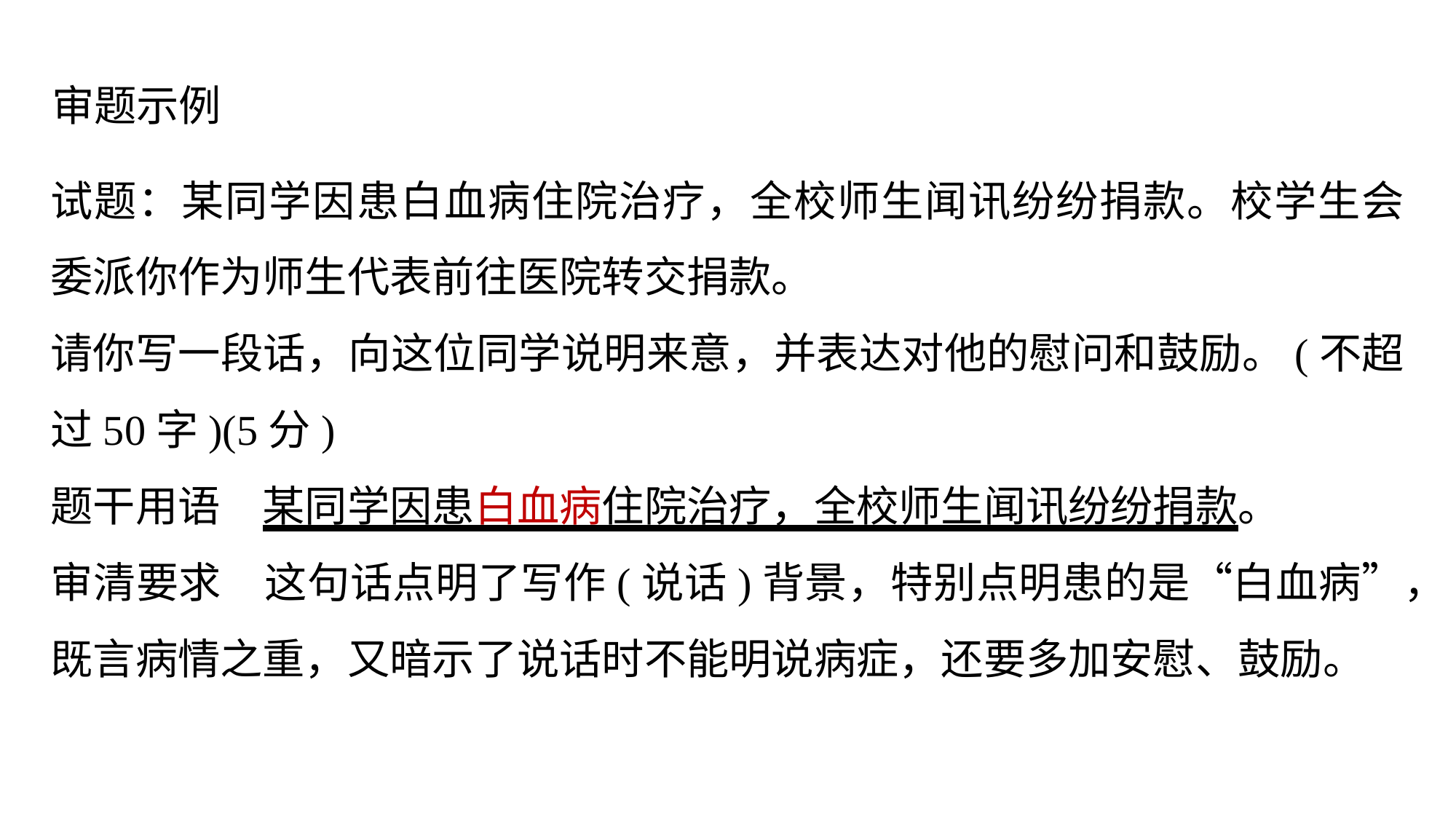

审题示例
试题：某同学因患白血病住院治疗，全校师生闻讯纷纷捐款。校学生会委派你作为师生代表前往医院转交捐款。
请你写一段话，向这位同学说明来意，并表达对他的慰问和鼓励。(不超过50字)(5分)
题干用语　某同学因患白血病住院治疗，全校师生闻讯纷纷捐款。
审清要求　这句话点明了写作(说话)背景，特别点明患的是“白血病”，既言病情之重，又暗示了说话时不能明说病症，还要多加安慰、鼓励。